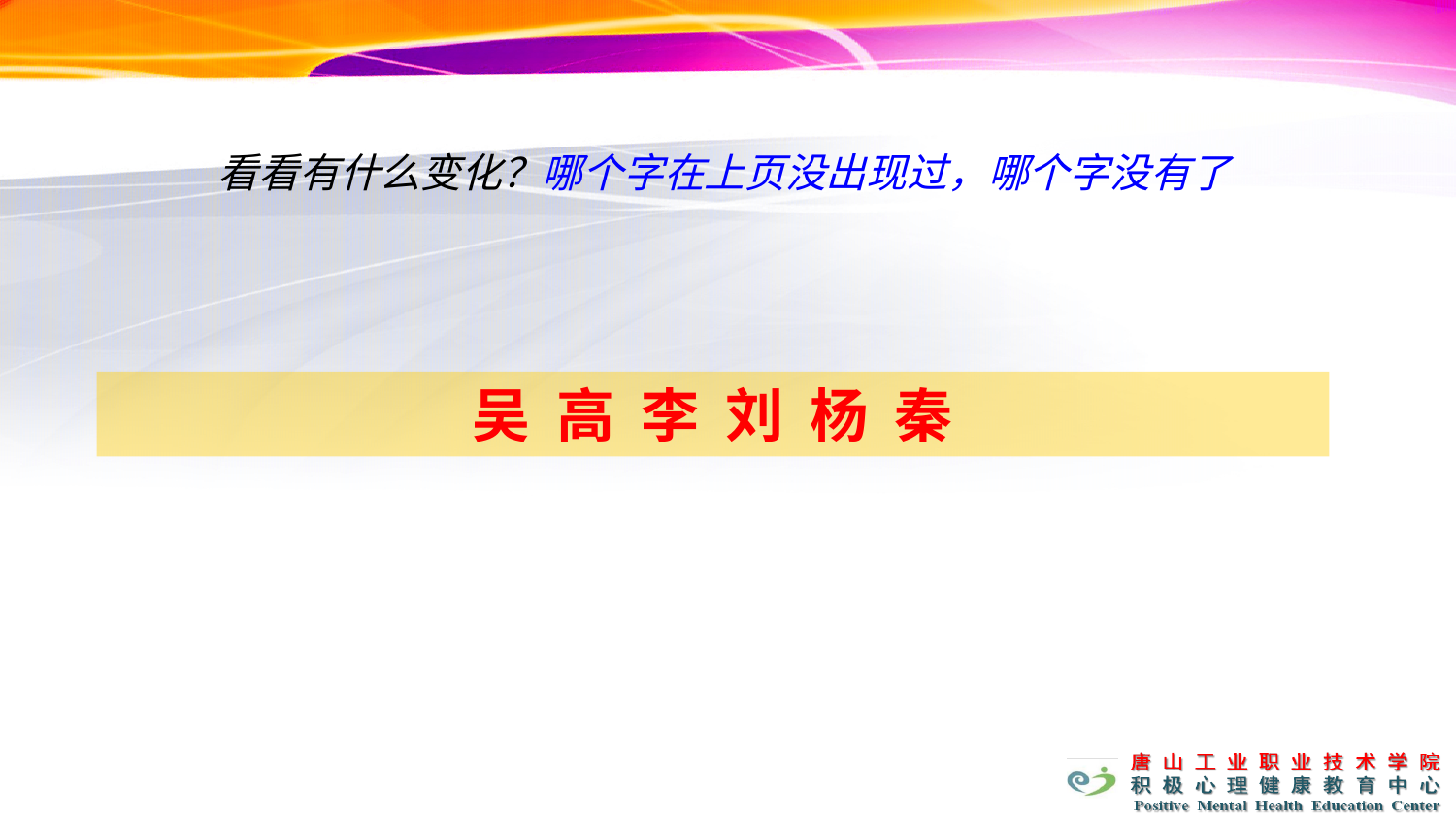

看看有什么变化？哪个字在上页没出现过，哪个字没有了

吴  高  李  刘  杨  秦